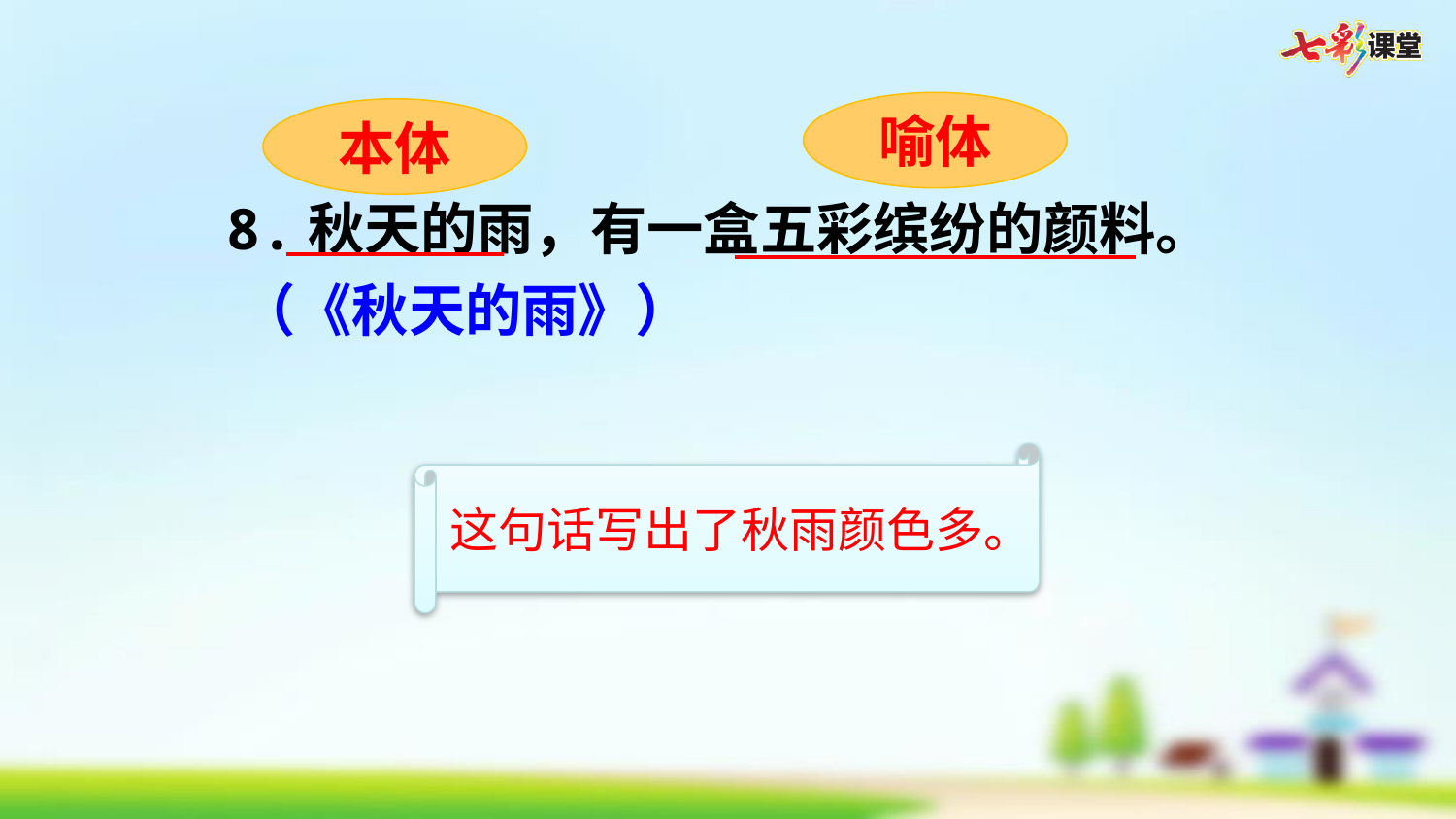

喻体
本体
8.秋天的雨，有一盒五彩缤纷的颜料。 （《秋天的雨》）
这句话写出了秋雨颜色多。